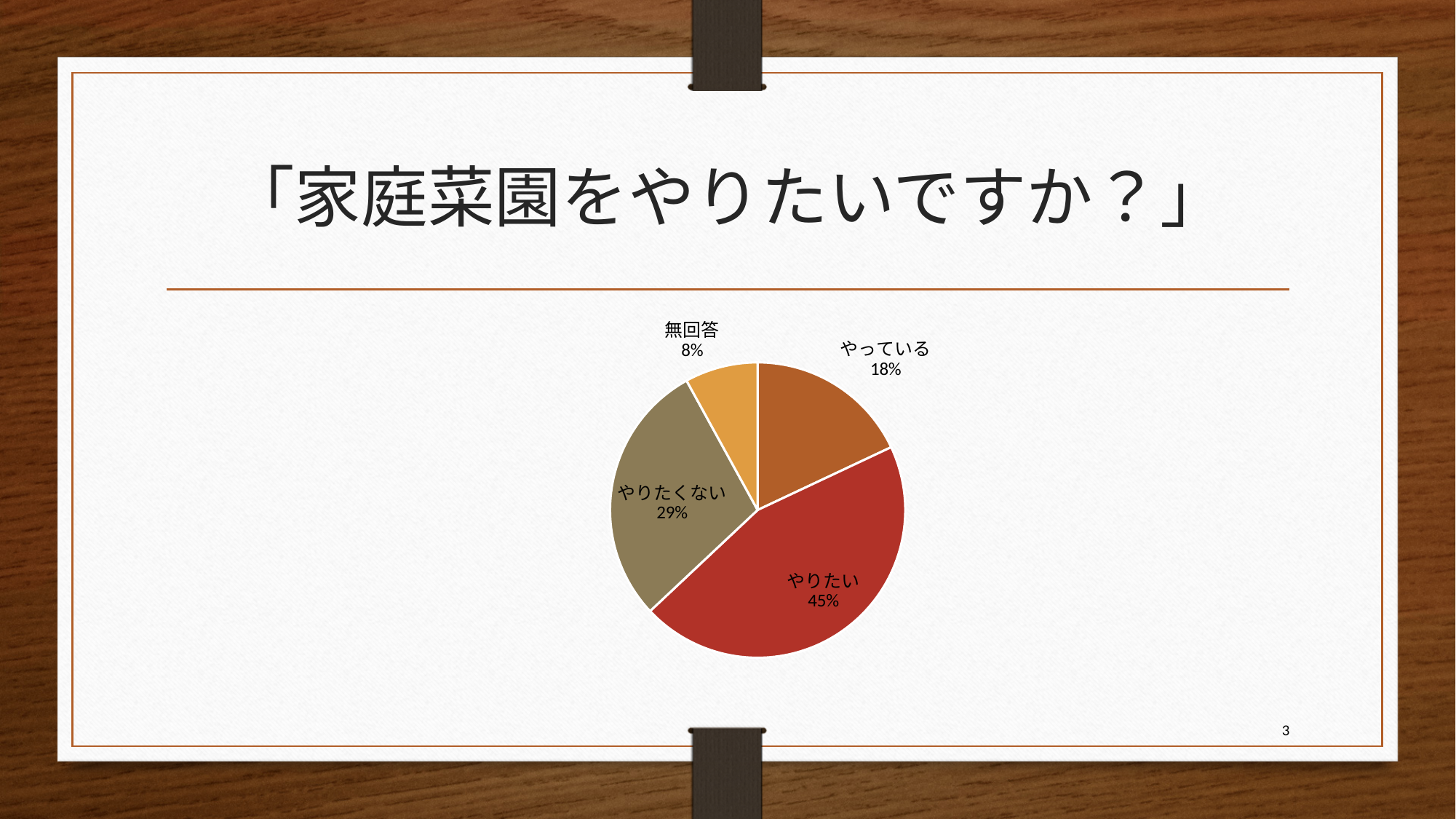

# 「家庭菜園をやりたいですか？」

### Chart

| Category | 列1 |
|---|---|
| やっている | 180.0 |
| やりたい | 450.0 |
| やりたくない | 290.0 |
| 無回答 | 80.0 |
3